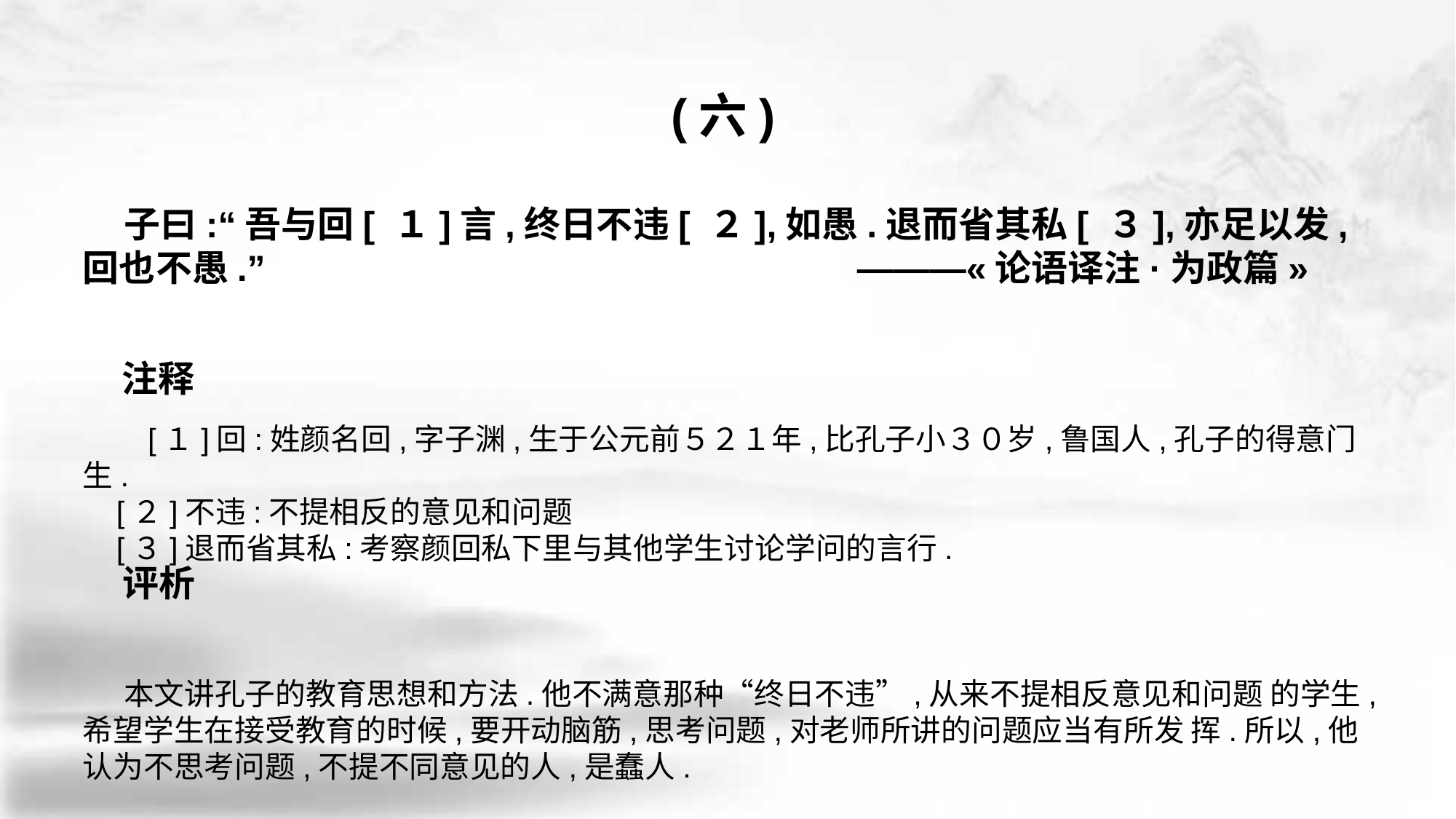

(六)

    子曰:“吾与回[ １]言,终日不违[ ２],如愚.退而省其私[ ３],亦足以发,回也不愚.”						 ———«论语译注·为政篇»

　　[１]回:姓颜名回,字子渊,生于公元前５２１年,比孔子小３０岁,鲁国人,孔子的得意门生.
    [２]不违:不提相反的意见和问题
    [３]退而省其私:考察颜回私下里与其他学生讨论学问的言行.

     本文讲孔子的教育思想和方法.他不满意那种“终日不违”,从来不提相反意见和问题 的学生,希望学生在接受教育的时候,要开动脑筋,思考问题,对老师所讲的问题应当有所发 挥.所以,他认为不思考问题,不提不同意见的人,是蠢人.
注释
评析